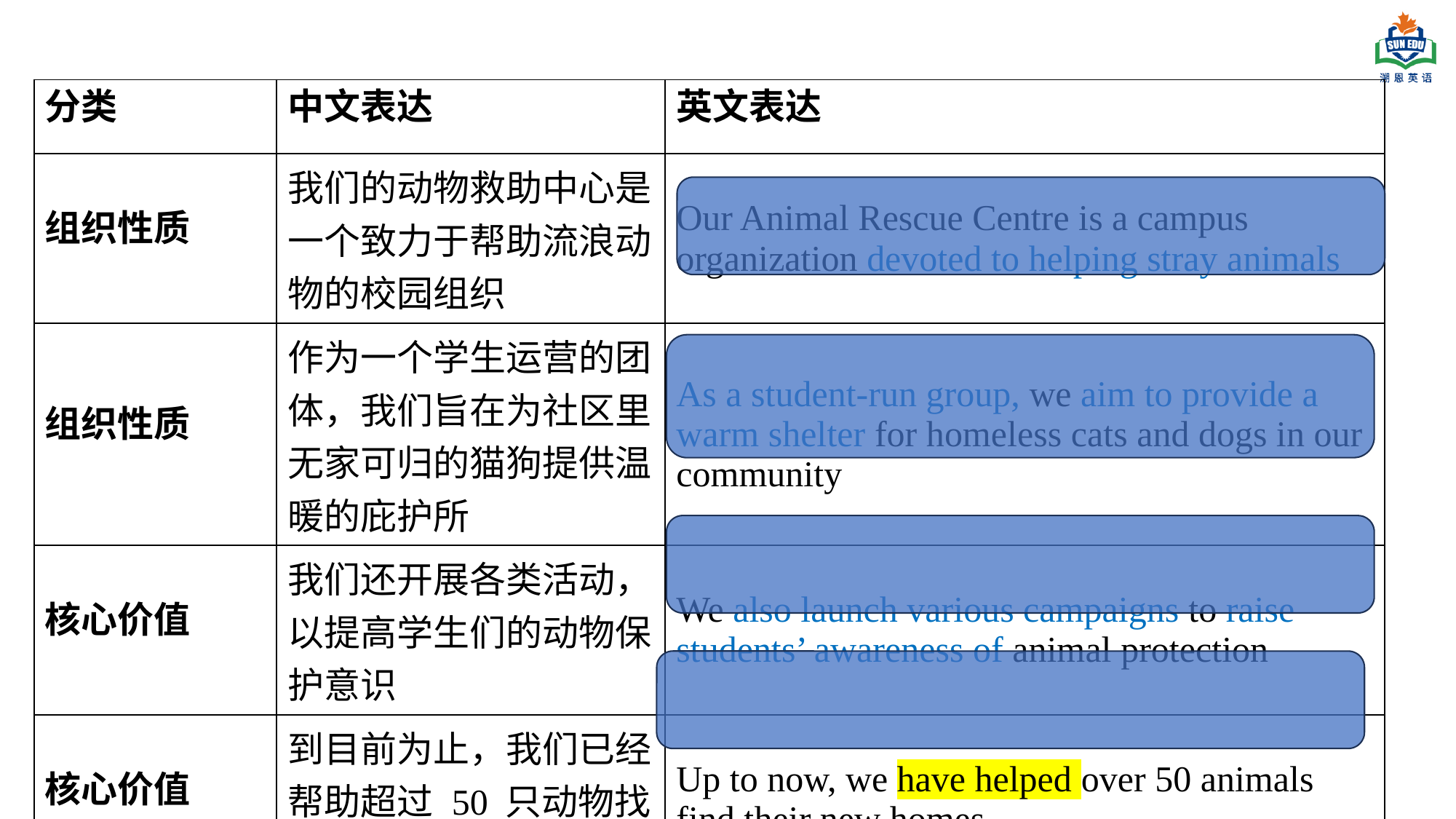

| 分类 | 中文表达 | 英文表达 |
| --- | --- | --- |
| 组织性质 | 我们的动物救助中心是一个致力于帮助流浪动物的校园组织 | Our Animal Rescue Centre is a campus organization devoted to helping stray animals |
| 组织性质 | 作为一个学生运营的团体，我们旨在为社区里无家可归的猫狗提供温暖的庇护所 | As a student-run group, we aim to provide a warm shelter for homeless cats and dogs in our community |
| 核心价值 | 我们还开展各类活动，以提高学生们的动物保护意识 | We also launch various campaigns to raise students’ awareness of animal protection |
| 核心价值 | 到目前为止，我们已经帮助超过 50 只动物找到了新家 | Up to now, we have helped over 50 animals find their new homes |